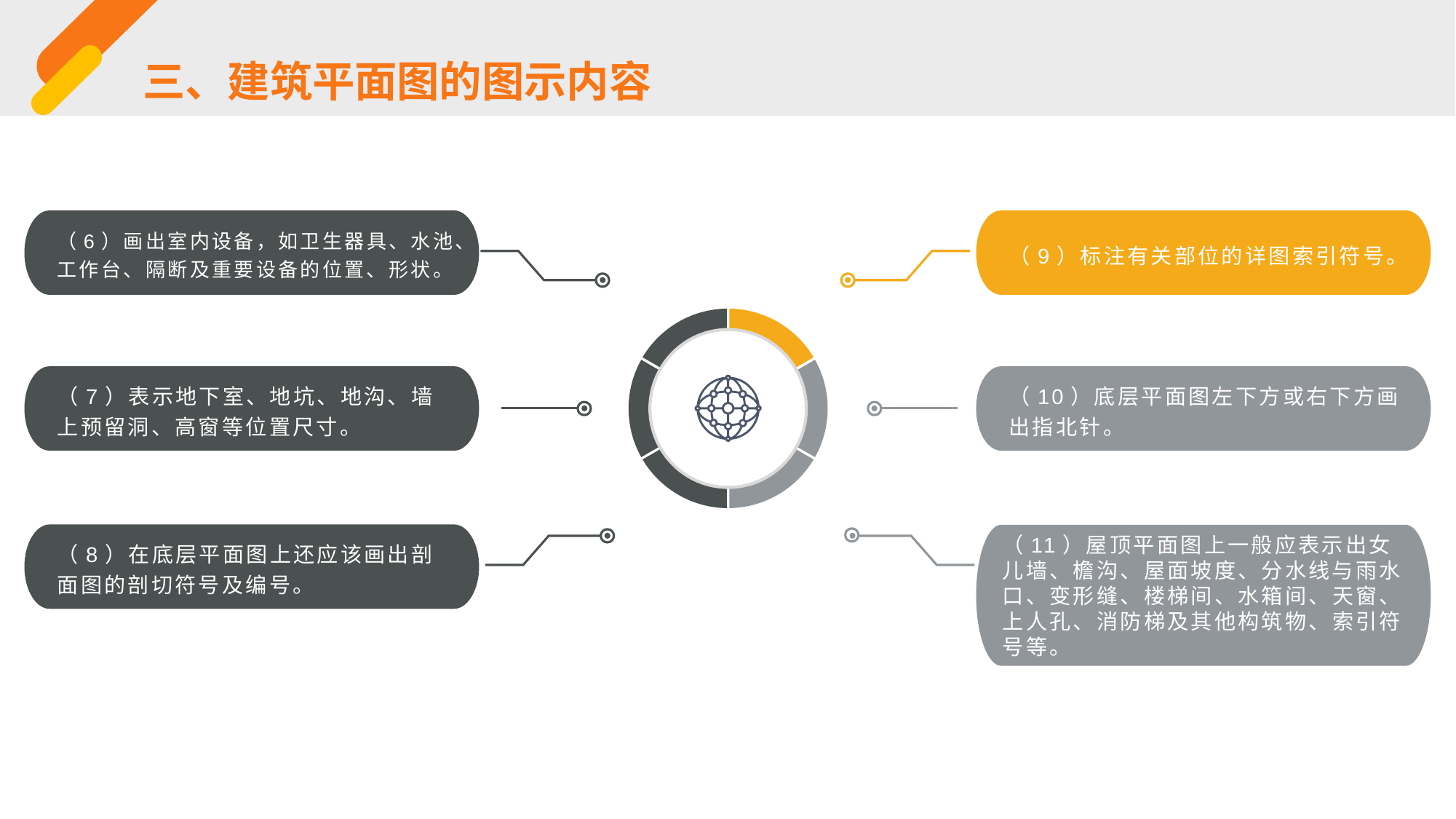

三、建筑平面图的图示内容

（6）画出室内设备，如卫生器具、水池、工作台、隔断及重要设备的位置、形状。
（9）标注有关部位的详图索引符号。

（7）表示地下室、地坑、地沟、墙上预留洞、高窗等位置尺寸。
（10）底层平面图左下方或右下方画出指北针。

（8）在底层平面图上还应该画出剖面图的剖切符号及编号。

（11）屋顶平面图上一般应表示出女儿墙、檐沟、屋面坡度、分水线与雨水口、变形缝、楼梯间、水箱间、天窗、上人孔、消防梯及其他构筑物、索引符号等。